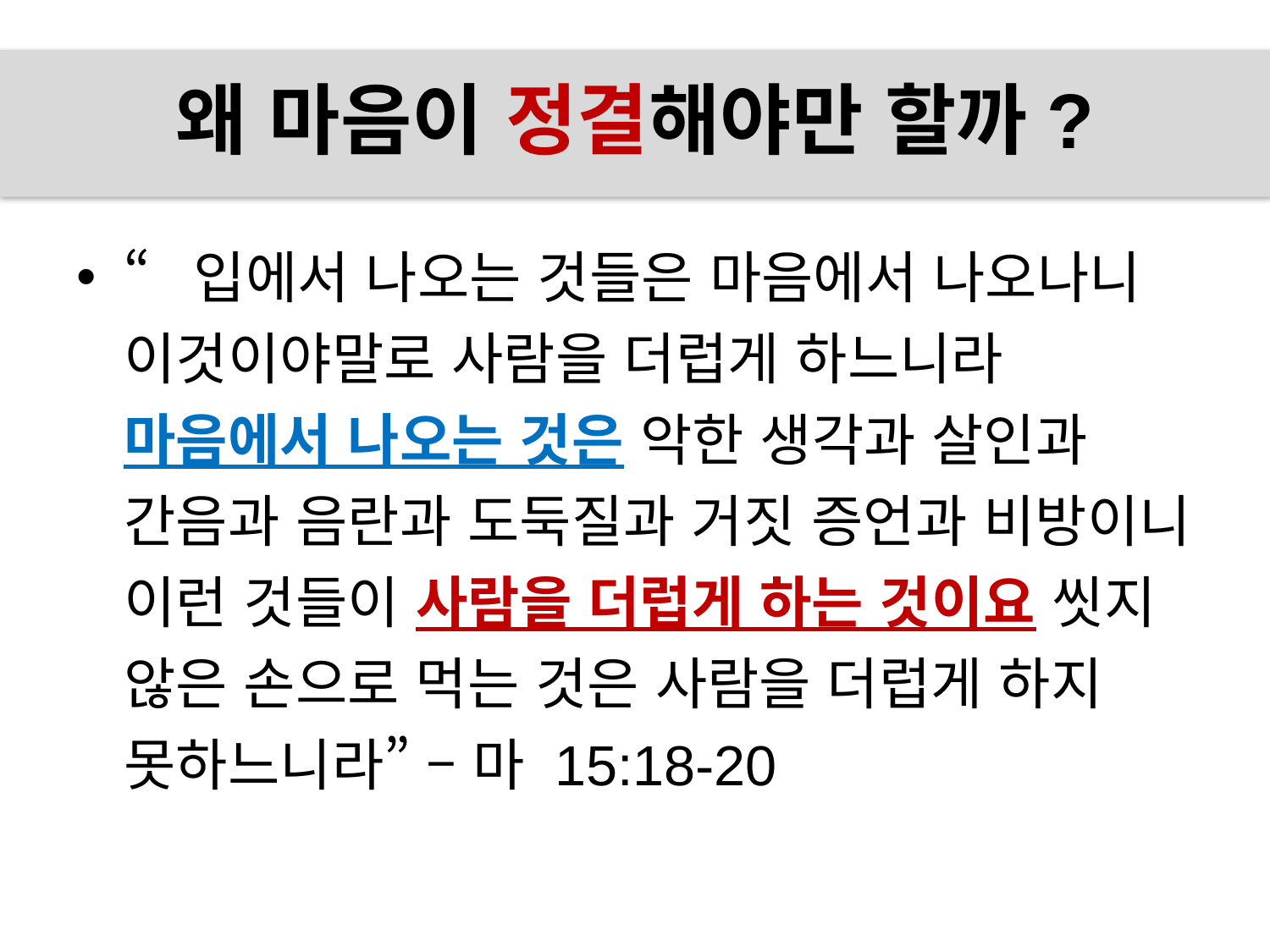

# 왜 마음이 정결해야만 할까?

“입에서 나오는 것들은 마음에서 나오나니
이것이야말로 사람을 더럽게 하느니라
마음에서 나오는 것은 악한 생각과 살인과 
간음과 음란과 도둑질과 거짓 증언과 비방이니 이런 것들이 사람을 더럽게 하는 것이요 씻지 않은 손으로 먹는 것은 사람을 더럽게 하지
못하느니라” – 마 15:18-20